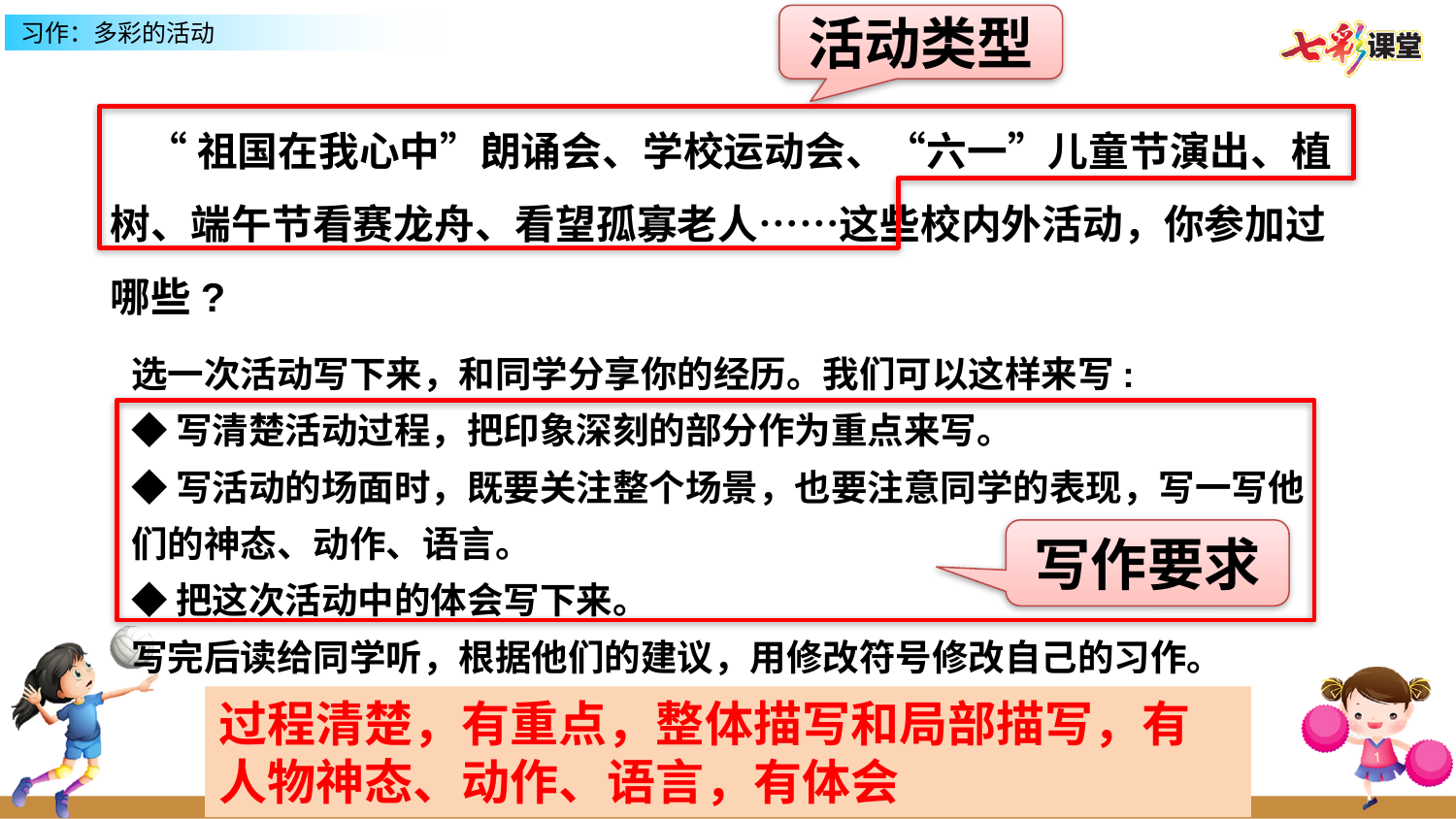

活动类型
    “祖国在我心中”朗诵会、学校运动会、“六一”儿童节演出、植树、端午节看赛龙舟、看望孤寡老人……这些校内外活动，你参加过哪些?

选一次活动写下来，和同学分享你的经历。我们可以这样来写:
◆写清楚活动过程，把印象深刻的部分作为重点来写。
◆写活动的场面时，既要关注整个场景，也要注意同学的表现，写一写他们的神态、动作、语言。
◆把这次活动中的体会写下来。
写完后读给同学听，根据他们的建议，用修改符号修改自己的习作。

写作要求
过程清楚，有重点，整体描写和局部描写，有人物神态、动作、语言，有体会